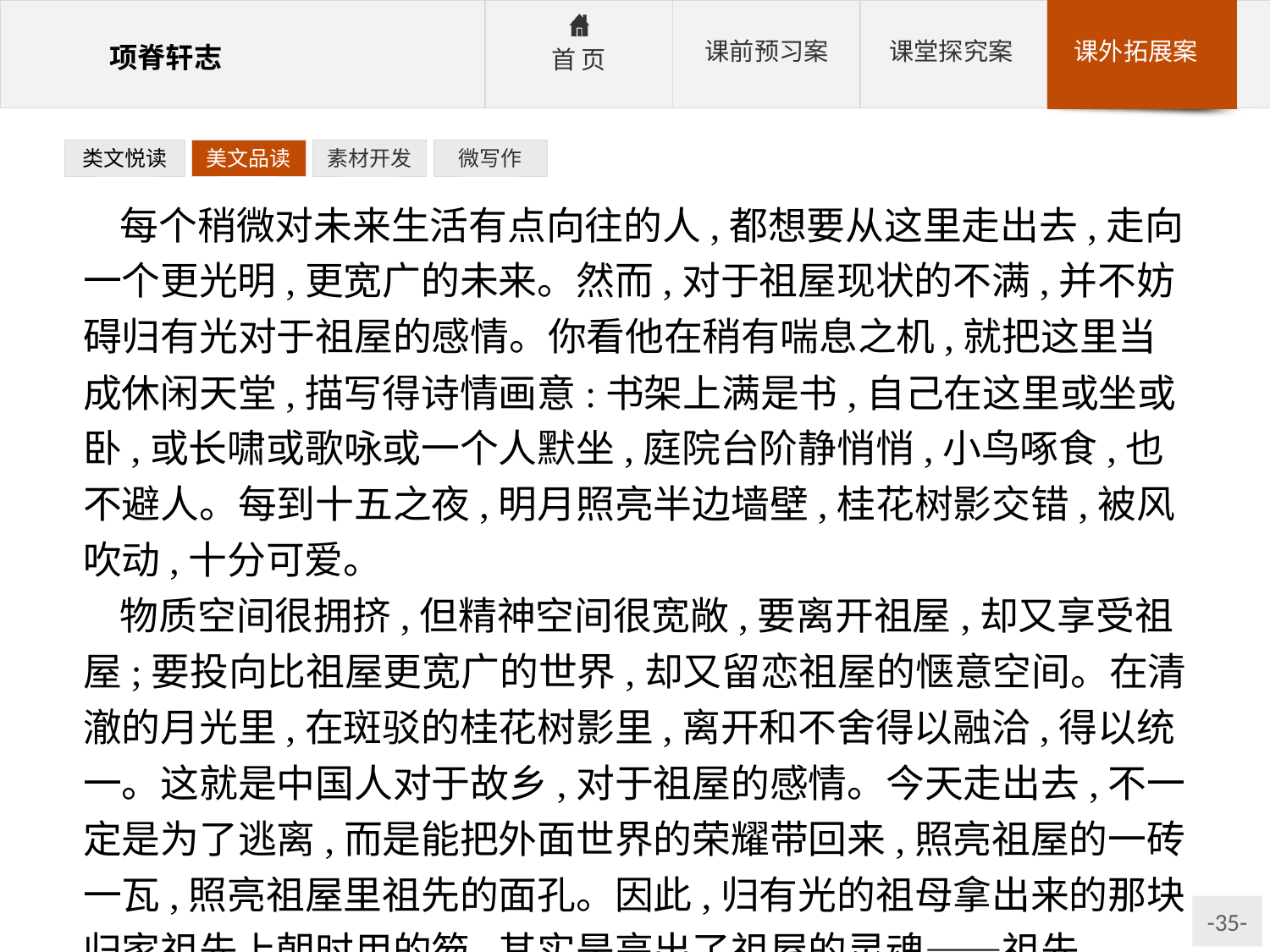

类文悦读
美文品读
素材开发
微写作
每个稍微对未来生活有点向往的人,都想要从这里走出去,走向一个更光明,更宽广的未来。然而,对于祖屋现状的不满,并不妨碍归有光对于祖屋的感情。你看他在稍有喘息之机,就把这里当成休闲天堂,描写得诗情画意:书架上满是书,自己在这里或坐或卧,或长啸或歌咏或一个人默坐,庭院台阶静悄悄,小鸟啄食,也不避人。每到十五之夜,明月照亮半边墙壁,桂花树影交错,被风吹动,十分可爱。
物质空间很拥挤,但精神空间很宽敞,要离开祖屋,却又享受祖屋;要投向比祖屋更宽广的世界,却又留恋祖屋的惬意空间。在清澈的月光里,在斑驳的桂花树影里,离开和不舍得以融洽,得以统一。这就是中国人对于故乡,对于祖屋的感情。今天走出去,不一定是为了逃离,而是能把外面世界的荣耀带回来,照亮祖屋的一砖一瓦,照亮祖屋里祖先的面孔。因此,归有光的祖母拿出来的那块归家祖先上朝时用的笏,其实是亮出了祖屋的灵魂——祖先。